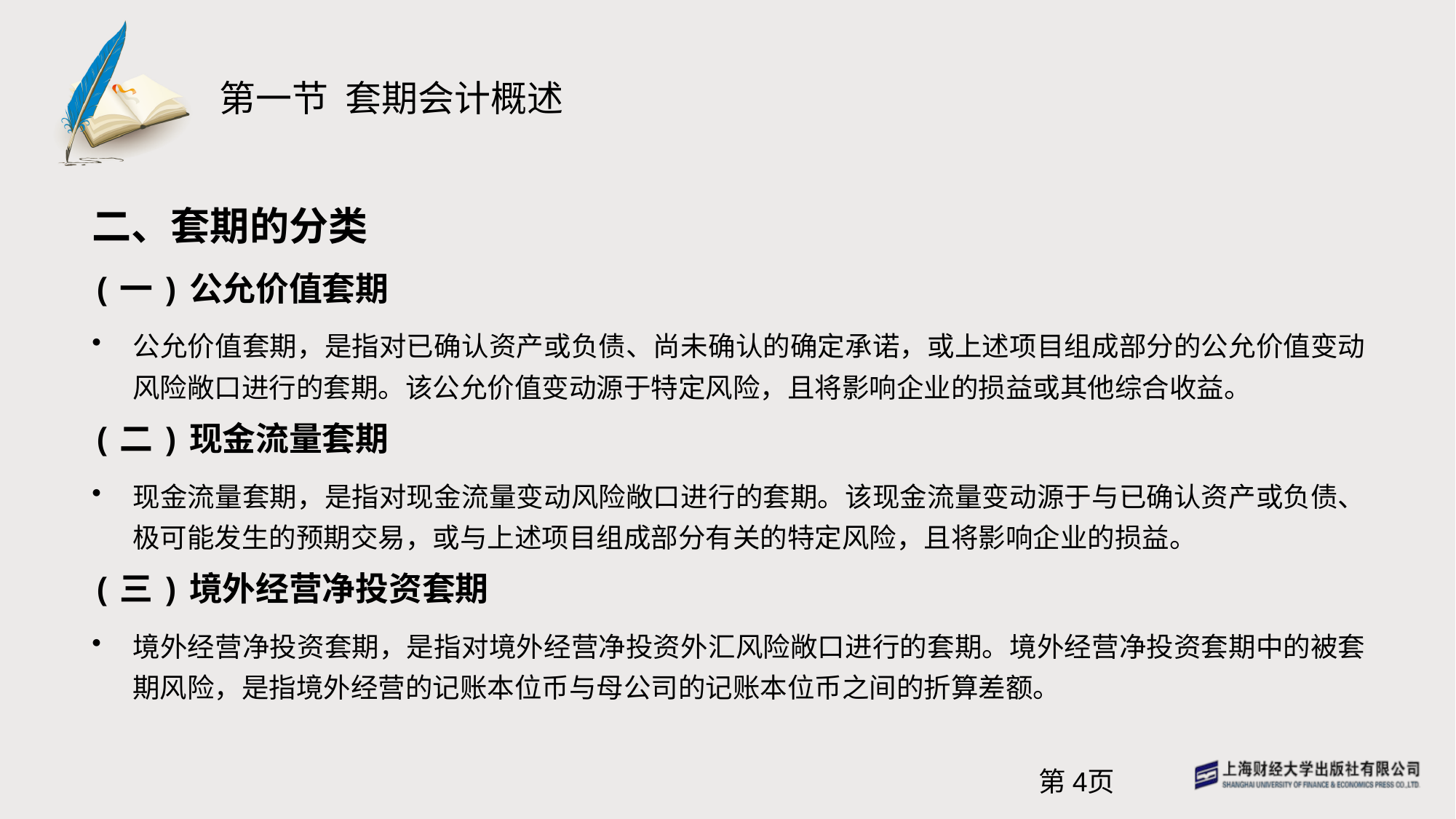

# 第一节  套期会计概述
二、套期的分类
(一)公允价值套期
公允价值套期，是指对已确认资产或负债、尚未确认的确定承诺，或上述项目组成部分的公允价值变动风险敞口进行的套期。该公允价值变动源于特定风险，且将影响企业的损益或其他综合收益。
(二)现金流量套期
现金流量套期，是指对现金流量变动风险敞口进行的套期。该现金流量变动源于与已确认资产或负债、极可能发生的预期交易，或与上述项目组成部分有关的特定风险，且将影响企业的损益。
(三)境外经营净投资套期
境外经营净投资套期，是指对境外经营净投资外汇风险敞口进行的套期。境外经营净投资套期中的被套期风险，是指境外经营的记账本位币与母公司的记账本位币之间的折算差额。

4